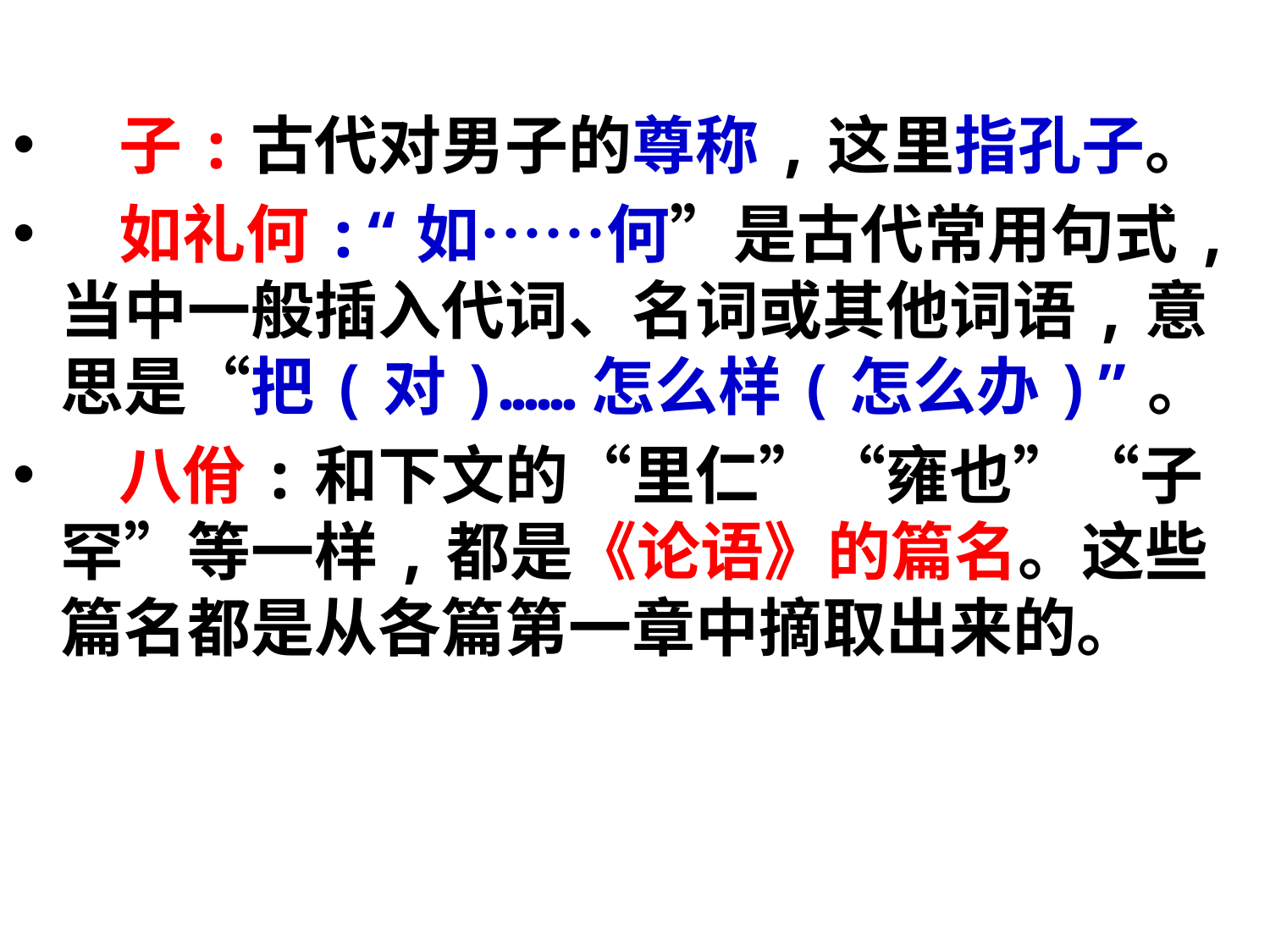

子:古代对男子的尊称,这里指孔子。
   如礼何:“如……何”是古代常用句式,当中一般插入代词、名词或其他词语,意思是“把(对)……怎么样(怎么办)”。
   八佾:和下文的“里仁”“雍也”“子罕”等一样,都是《论语》的篇名。这些篇名都是从各篇第一章中摘取出来的。